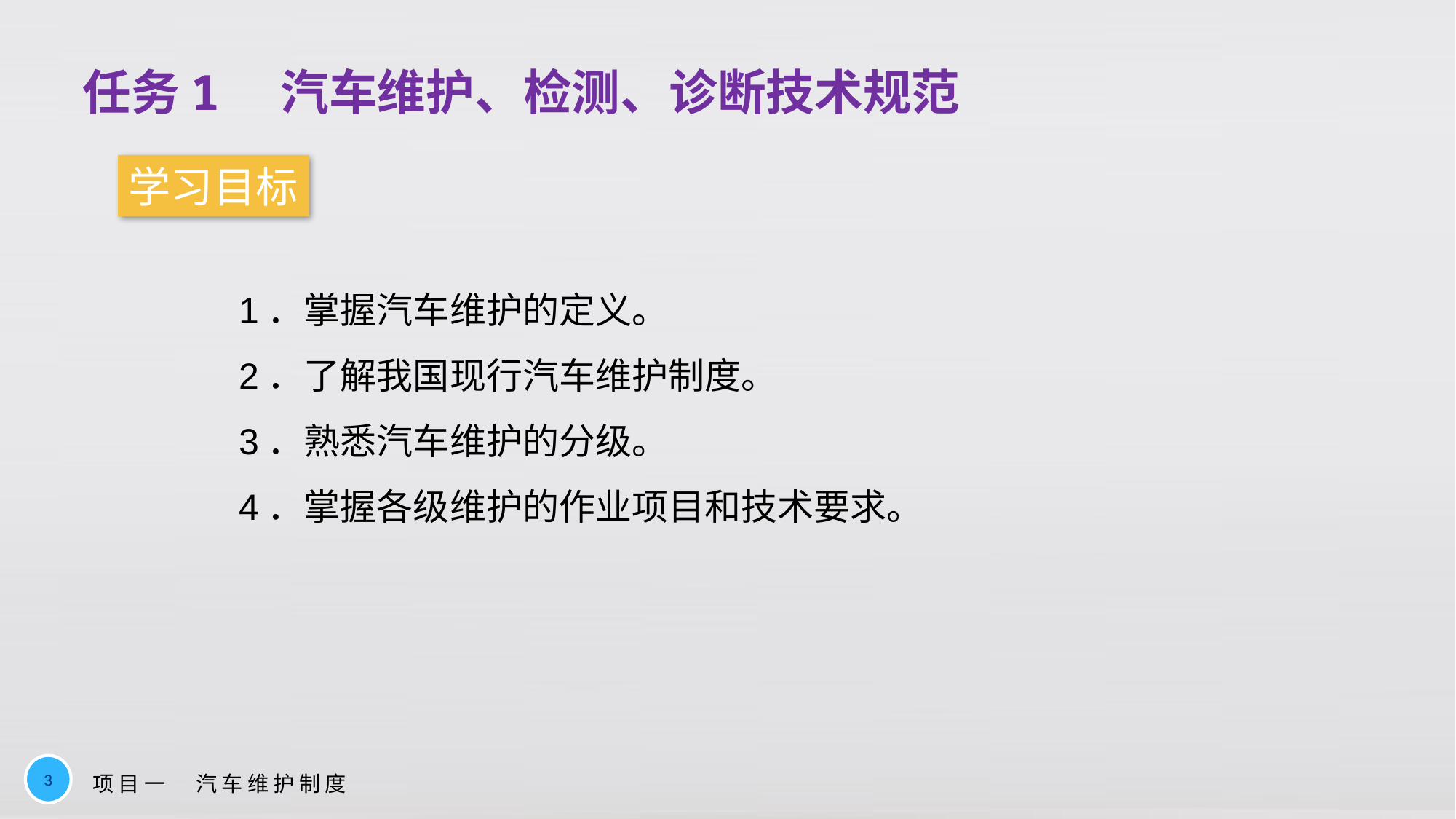

任务1　汽车维护、检测、诊断技术规范
学习目标
1．掌握汽车维护的定义。
2．了解我国现行汽车维护制度。
3．熟悉汽车维护的分级。
4．掌握各级维护的作业项目和技术要求。
3